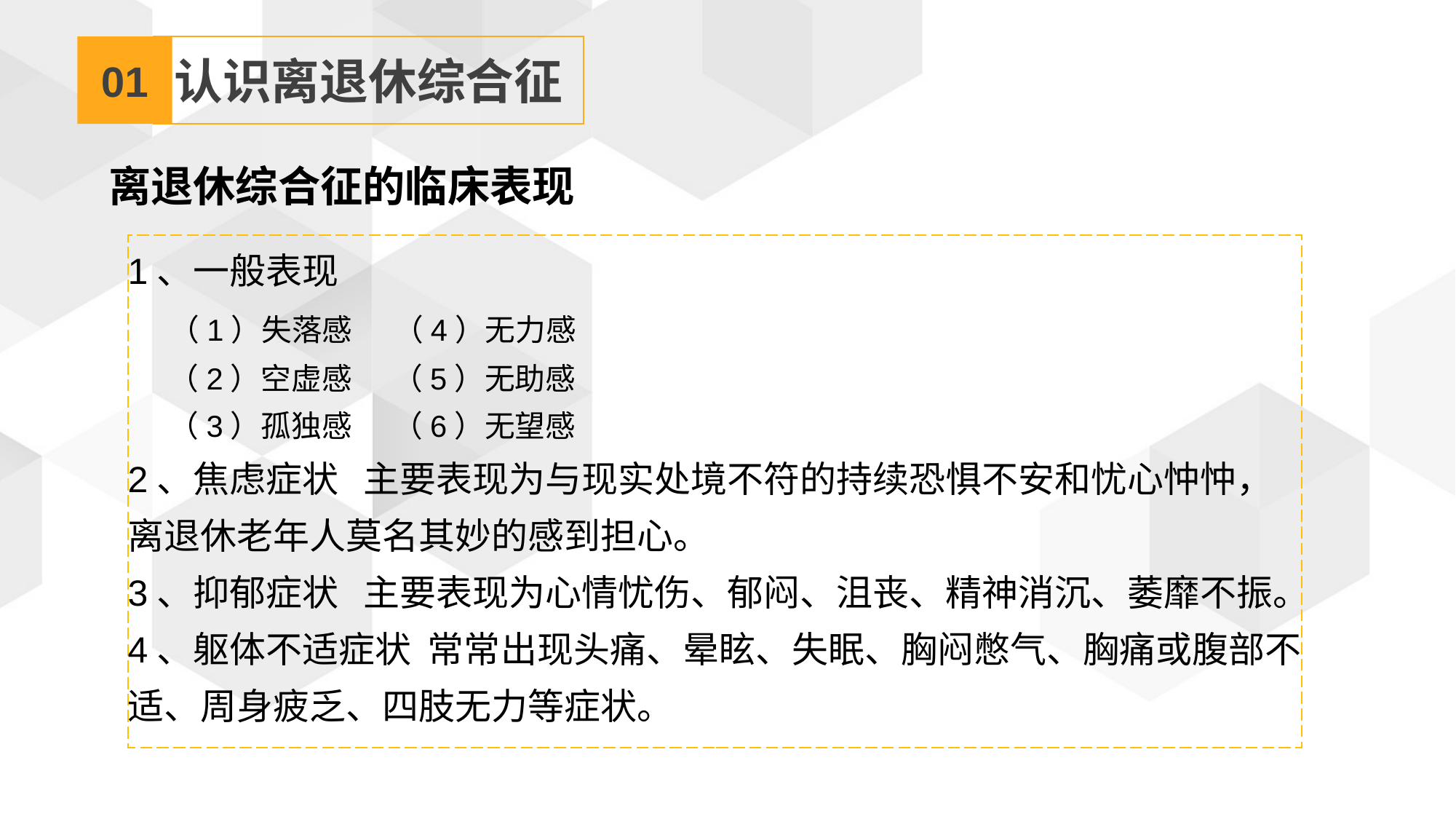

01
认识离退休综合征
离退休综合征的临床表现
1、一般表现
    （1）失落感      （4）无力感
     （2）空虚感      （5）无助感
     （3）孤独感      （6）无望感
2、焦虑症状   主要表现为与现实处境不符的持续恐惧不安和忧心忡忡，离退休老年人莫名其妙的感到担心。
3、抑郁症状   主要表现为心情忧伤、郁闷、沮丧、精神消沉、萎靡不振。
4、躯体不适症状  常常出现头痛、晕眩、失眠、胸闷憋气、胸痛或腹部不适、周身疲乏、四肢无力等症状。